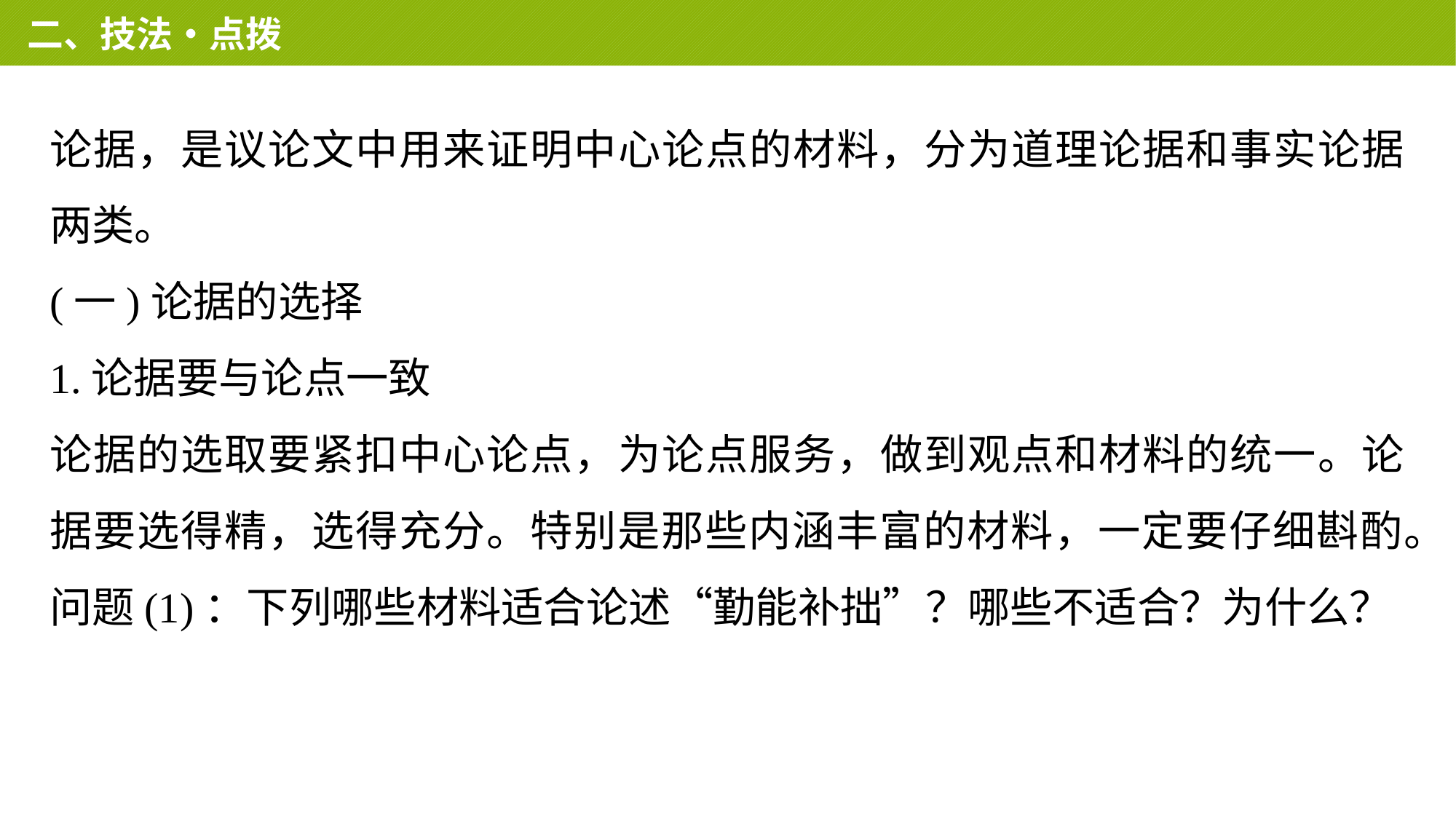

二、技法•点拨
论据，是议论文中用来证明中心论点的材料，分为道理论据和事实论据两类。
(一)论据的选择
1.论据要与论点一致
论据的选取要紧扣中心论点，为论点服务，做到观点和材料的统一。论据要选得精，选得充分。特别是那些内涵丰富的材料，一定要仔细斟酌。
问题(1)：下列哪些材料适合论述“勤能补拙”？哪些不适合？为什么？